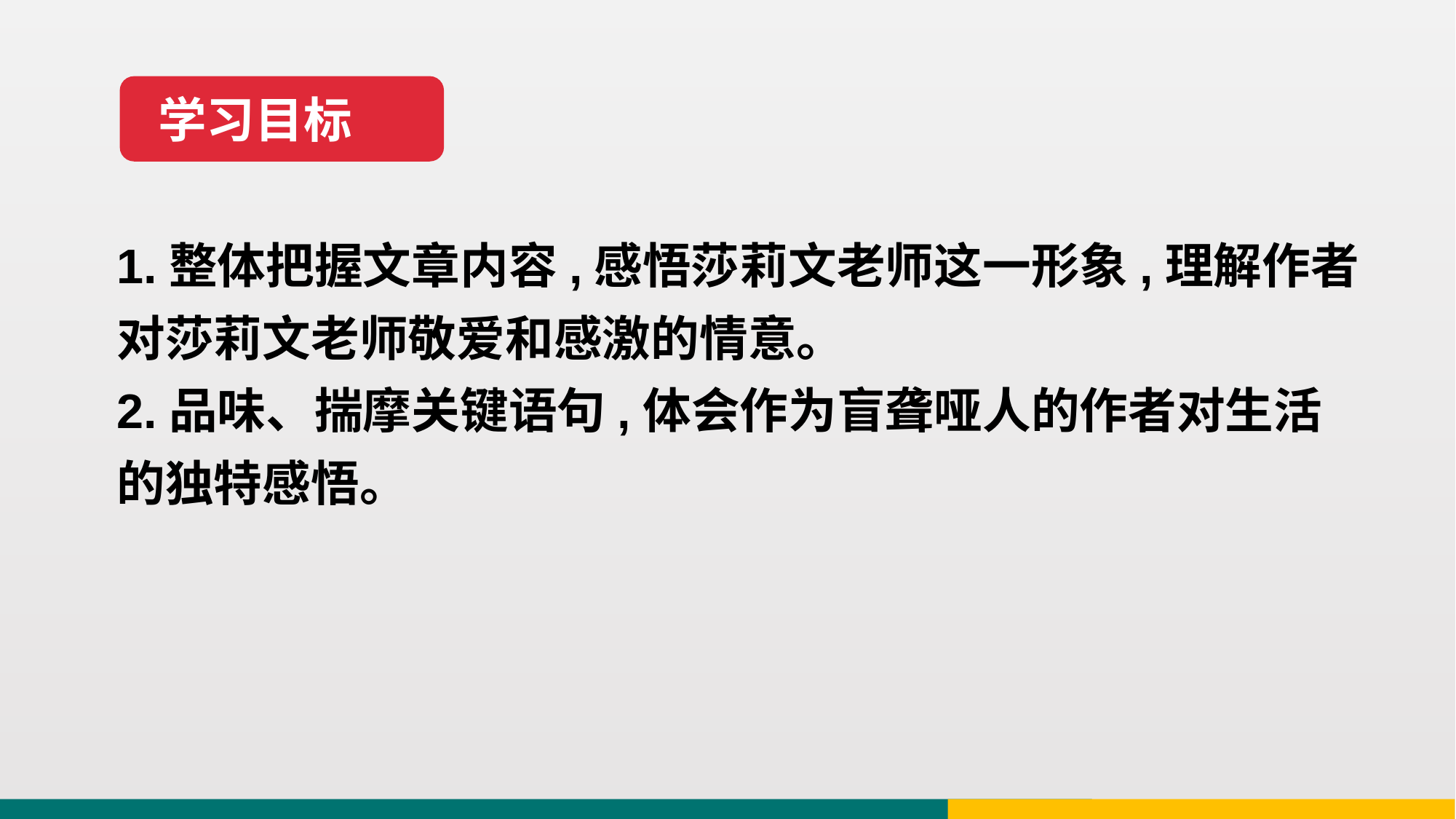

学习目标
1.整体把握文章内容,感悟莎莉文老师这一形象,理解作者对莎莉文老师敬爱和感激的情意。
2.品味、揣摩关键语句,体会作为盲聋哑人的作者对生活的独特感悟。